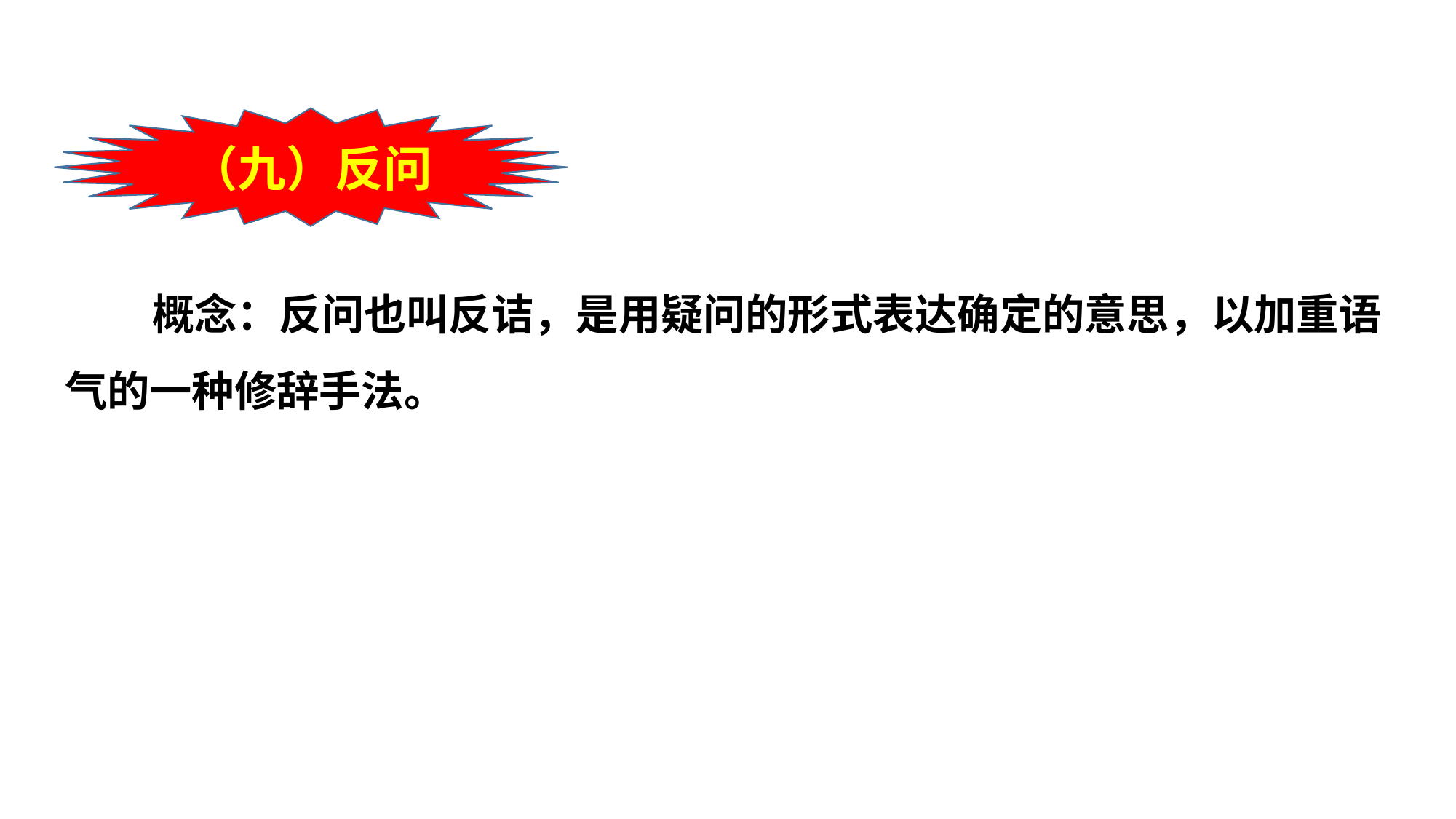

（九）反问
        概念：反问也叫反诘，是用疑问的形式表达确定的意思，以加重语气的一种修辞手法。